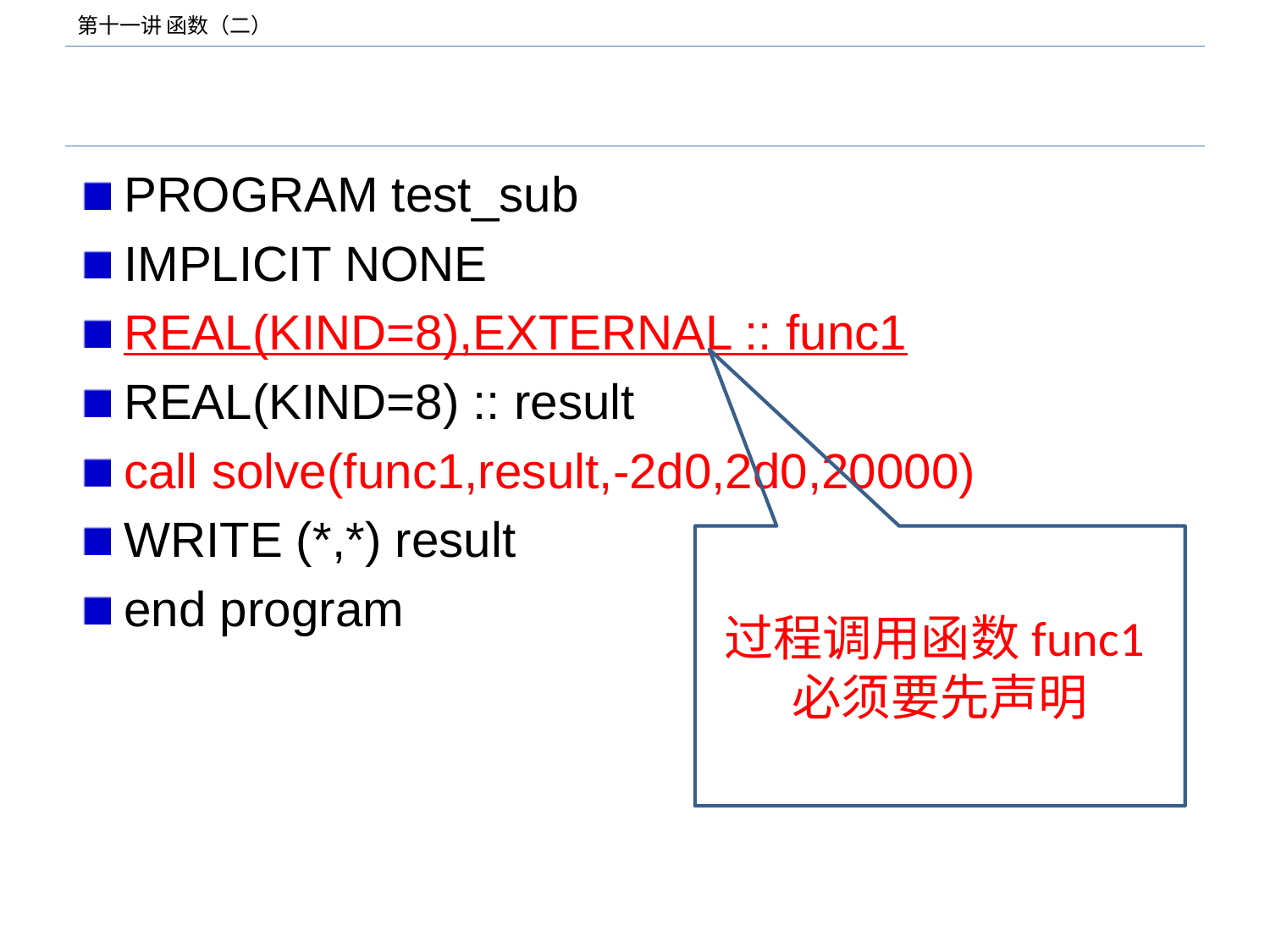

#
PROGRAM test_sub
IMPLICIT NONE
REAL(KIND=8),EXTERNAL :: func1
REAL(KIND=8) :: result
call solve(func1,result,-2d0,2d0,20000)
WRITE (*,*) result
end program

过程调用函数func1必须要先声明